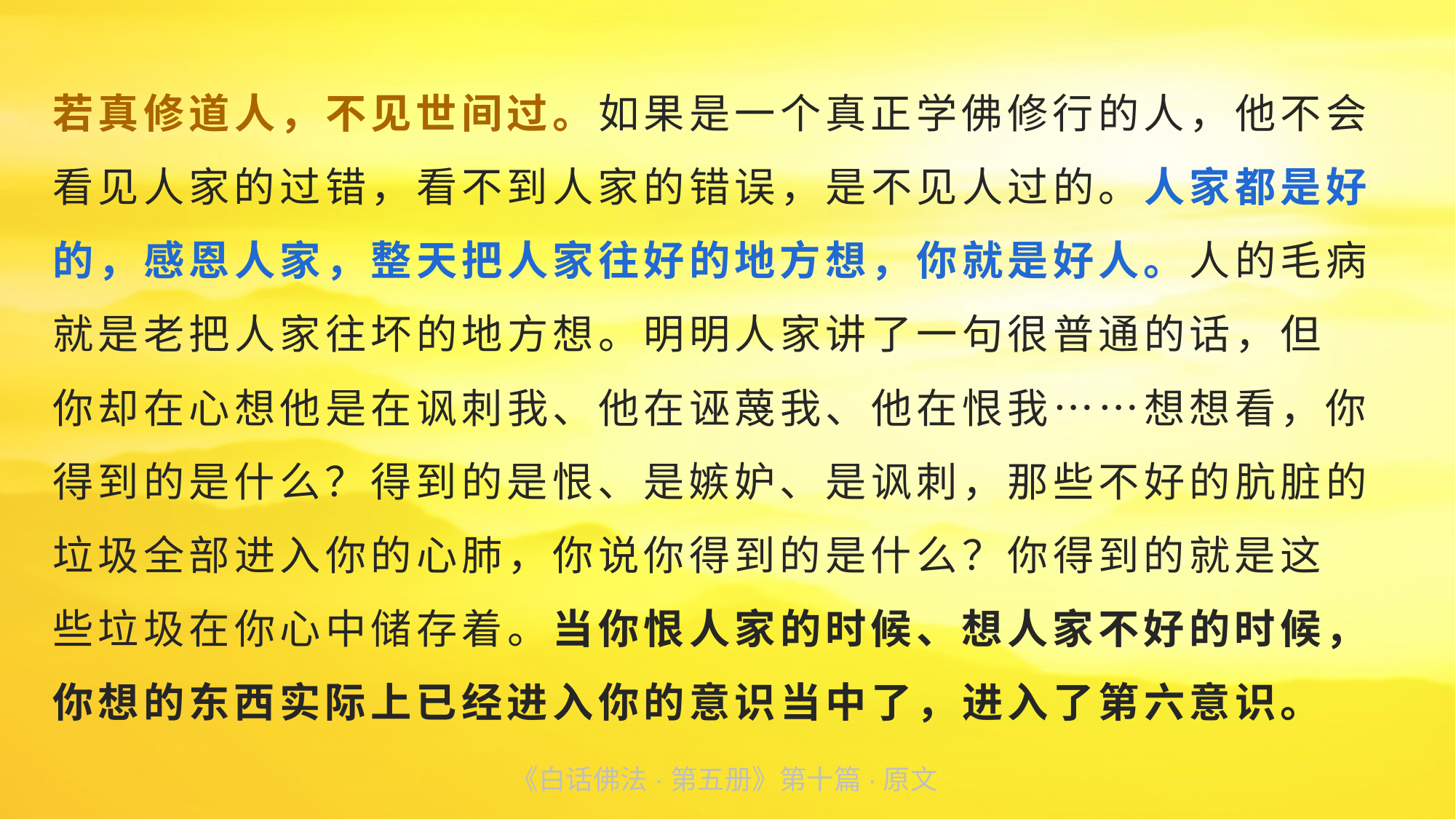

若真修道人，不见世间过。如果是一个真正学佛修行的人，他不会看见人家的过错，看不到人家的错误，是不见人过的。人家都是好的，感恩人家，整天把人家往好的地方想，你就是好人。人的毛病就是老把人家往坏的地方想。明明人家讲了一句很普通的话，但
你却在心想他是在讽刺我、他在诬蔑我、他在恨我……想想看，你得到的是什么？得到的是恨、是嫉妒、是讽刺，那些不好的肮脏的
垃圾全部进入你的心肺，你说你得到的是什么？你得到的就是这
些垃圾在你心中储存着。当你恨人家的时候、想人家不好的时候，你想的东西实际上已经进入你的意识当中了，进入了第六意识。
《白话佛法·第五册》第十篇·原文